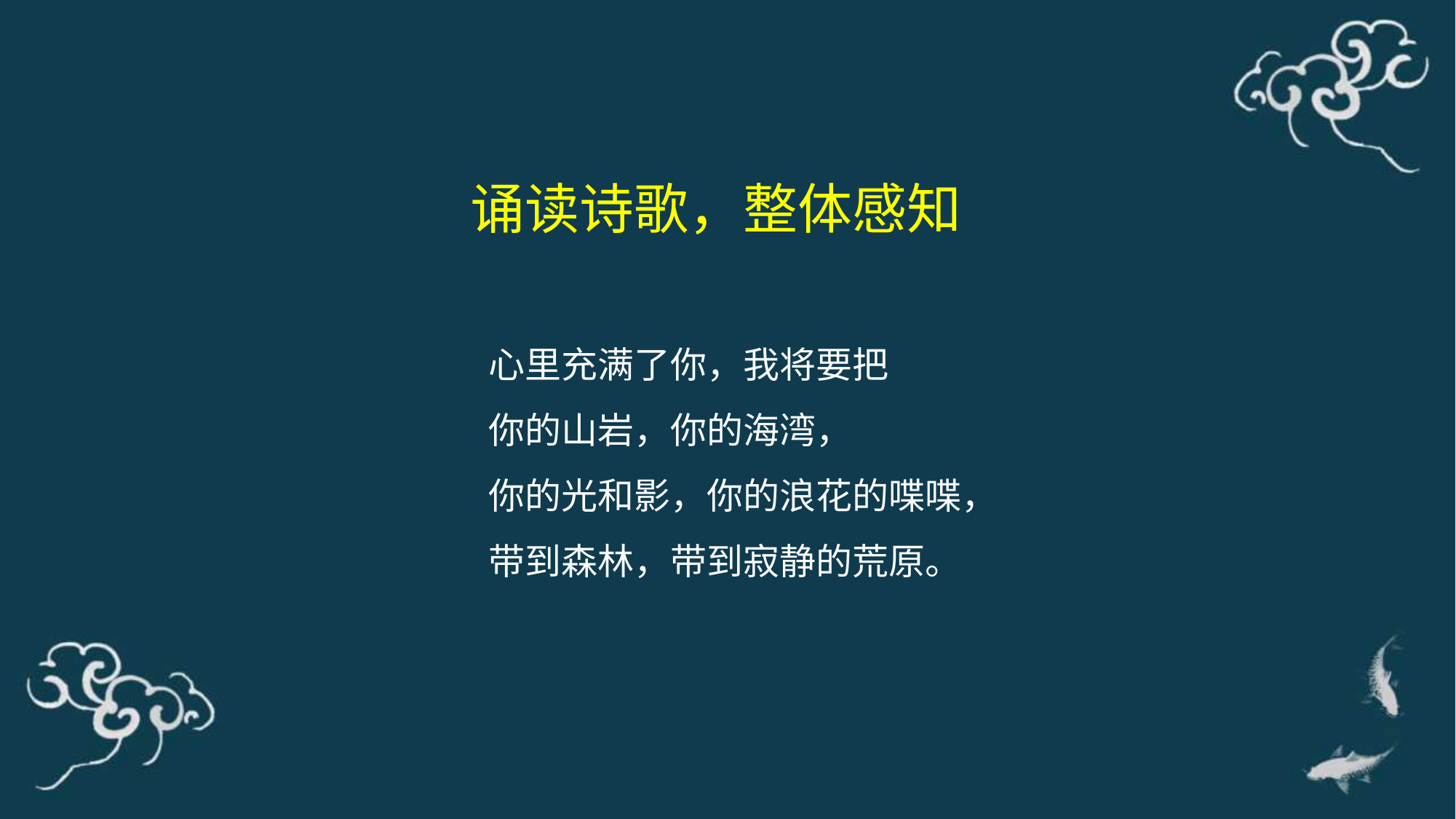

诵读诗歌，整体感知

心里充满了你，我将要把
你的山岩，你的海湾，
你的光和影，你的浪花的喋喋，
带到森林，带到寂静的荒原。